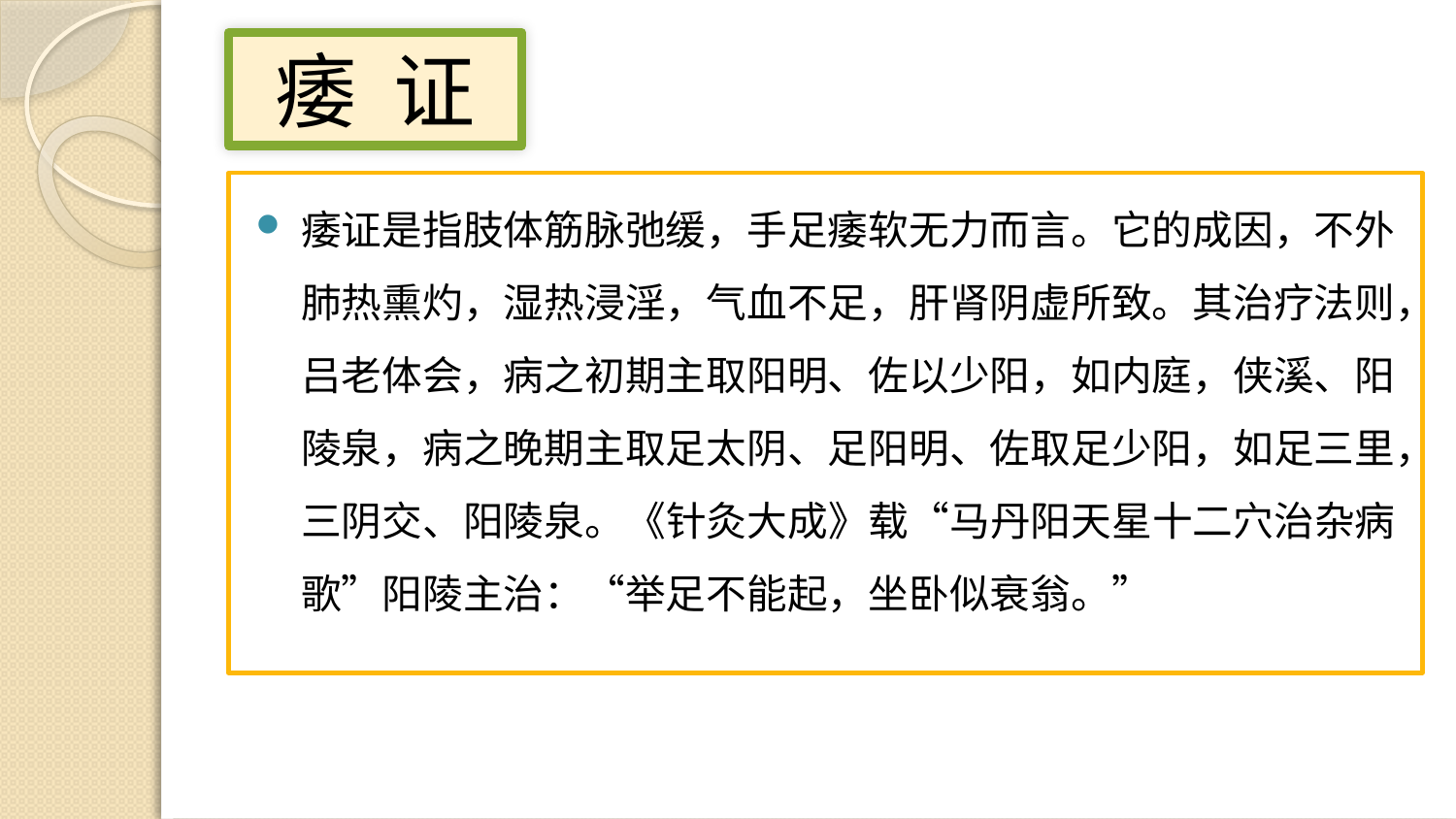

# 痿  证
痿证是指肢体筋脉弛缓，手足痿软无力而言。它的成因，不外肺热熏灼，湿热浸淫，气血不足，肝肾阴虚所致。其治疗法则，吕老体会，病之初期主取阳明、佐以少阳，如内庭，侠溪、阳陵泉，病之晚期主取足太阴、足阳明、佐取足少阳，如足三里，三阴交、阳陵泉。《针灸大成》载“马丹阳天星十二穴治杂病歌”阳陵主治：“举足不能起，坐卧似衰翁。”